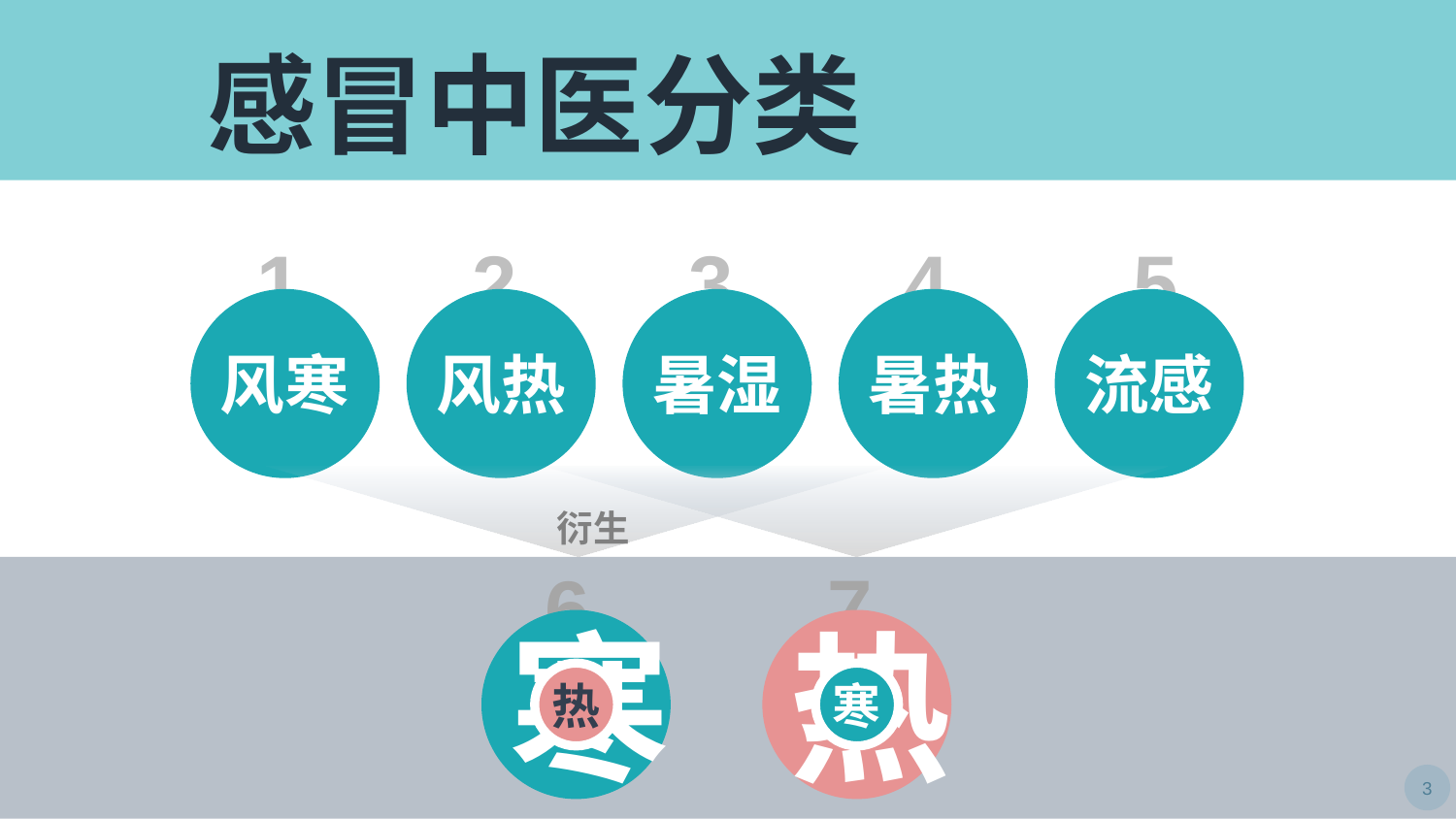

感冒中医分类
1
2
3
4
5
风寒
风热
暑湿
暑热
流感

衍生
7
6

寒
热
热
寒